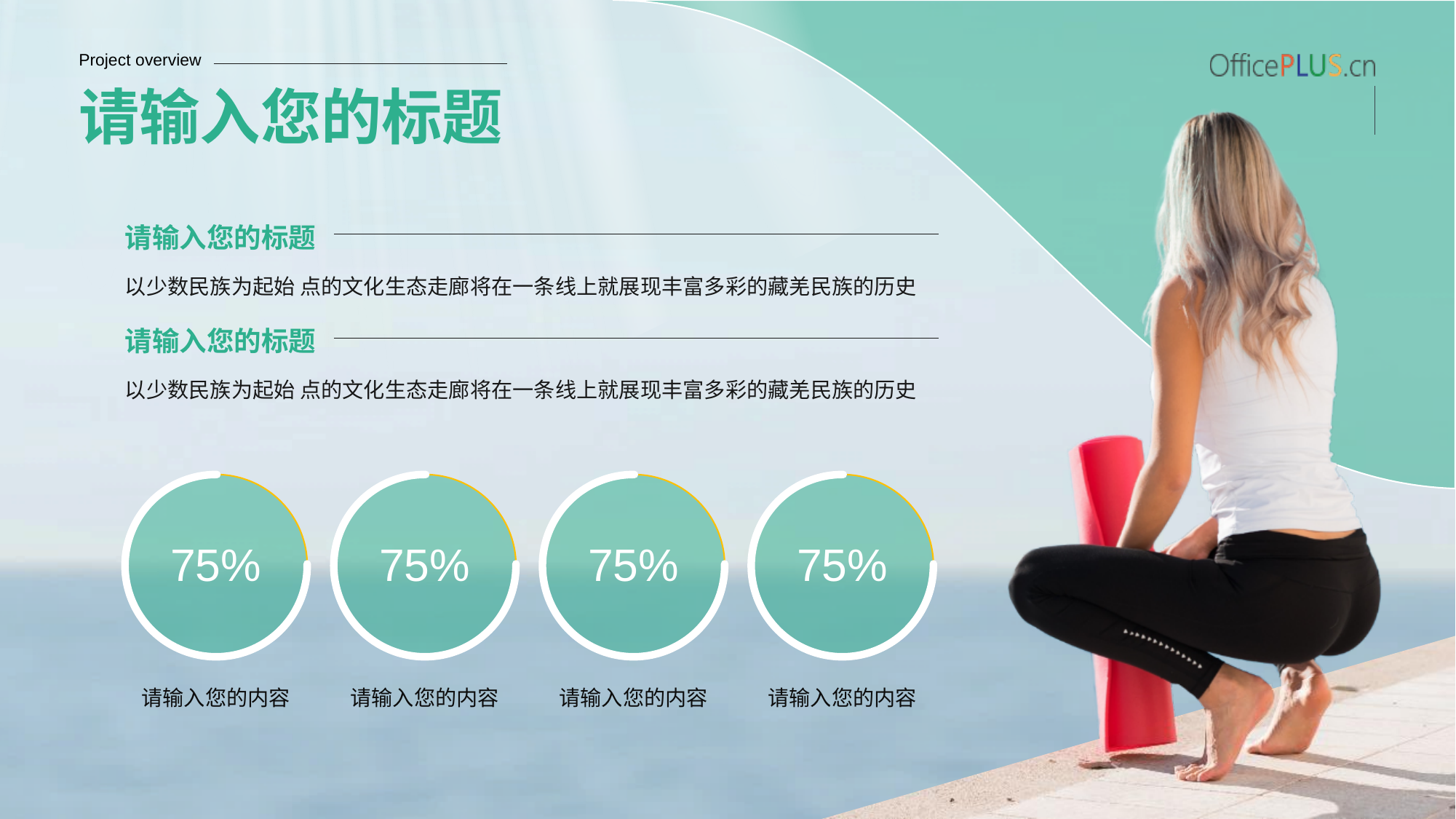

Project overview
请输入您的标题
请输入您的标题
以少数民族为起始 点的文化生态走廊将在一条线上就展现丰富多彩的藏羌民族的历史
请输入您的标题
以少数民族为起始 点的文化生态走廊将在一条线上就展现丰富多彩的藏羌民族的历史

75%
75%
75%
75%
请输入您的内容
请输入您的内容
请输入您的内容
请输入您的内容